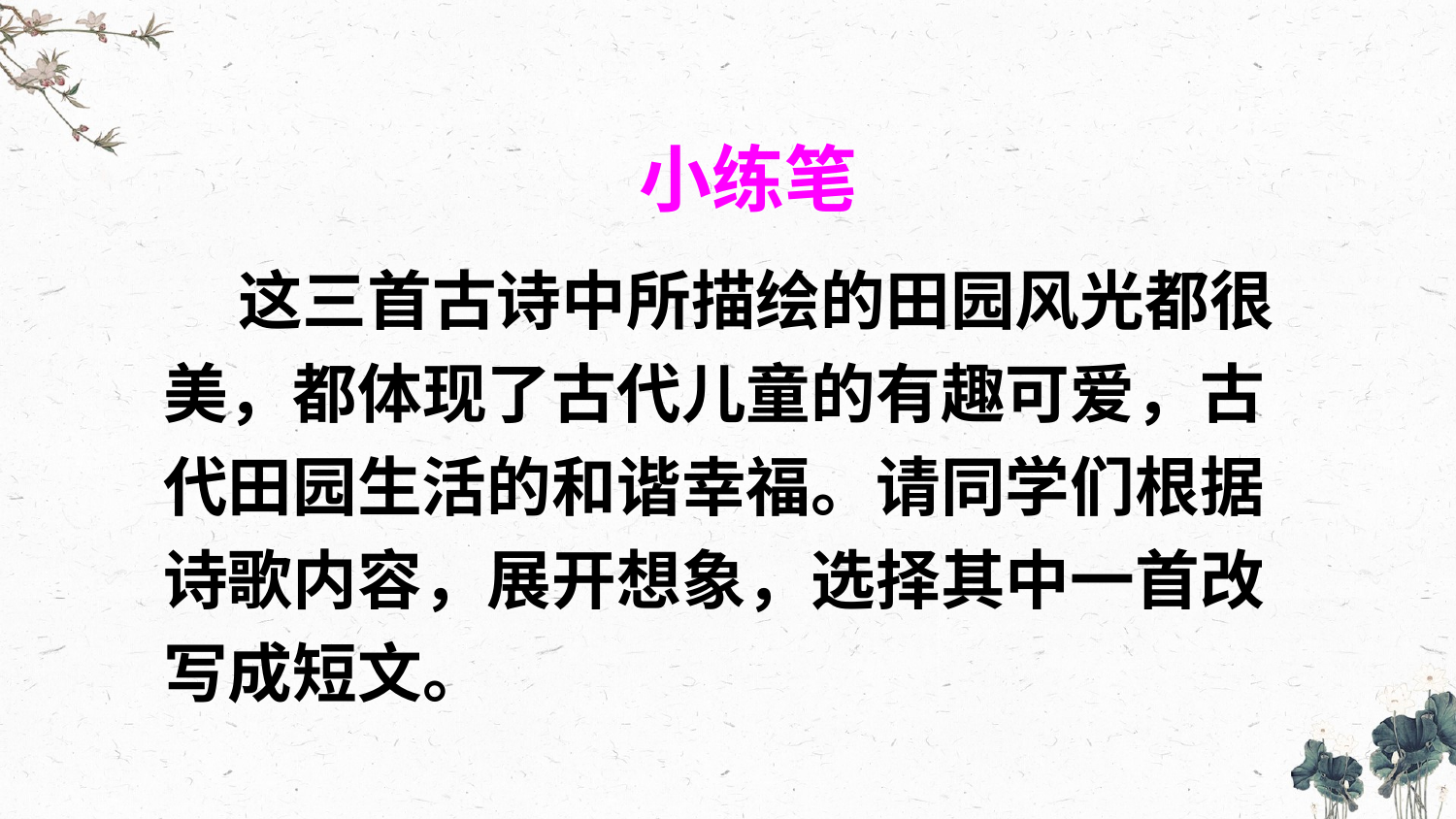

小练笔
    这三首古诗中所描绘的田园风光都很美，都体现了古代儿童的有趣可爱，古代田园生活的和谐幸福。请同学们根据诗歌内容，展开想象，选择其中一首改写成短文。